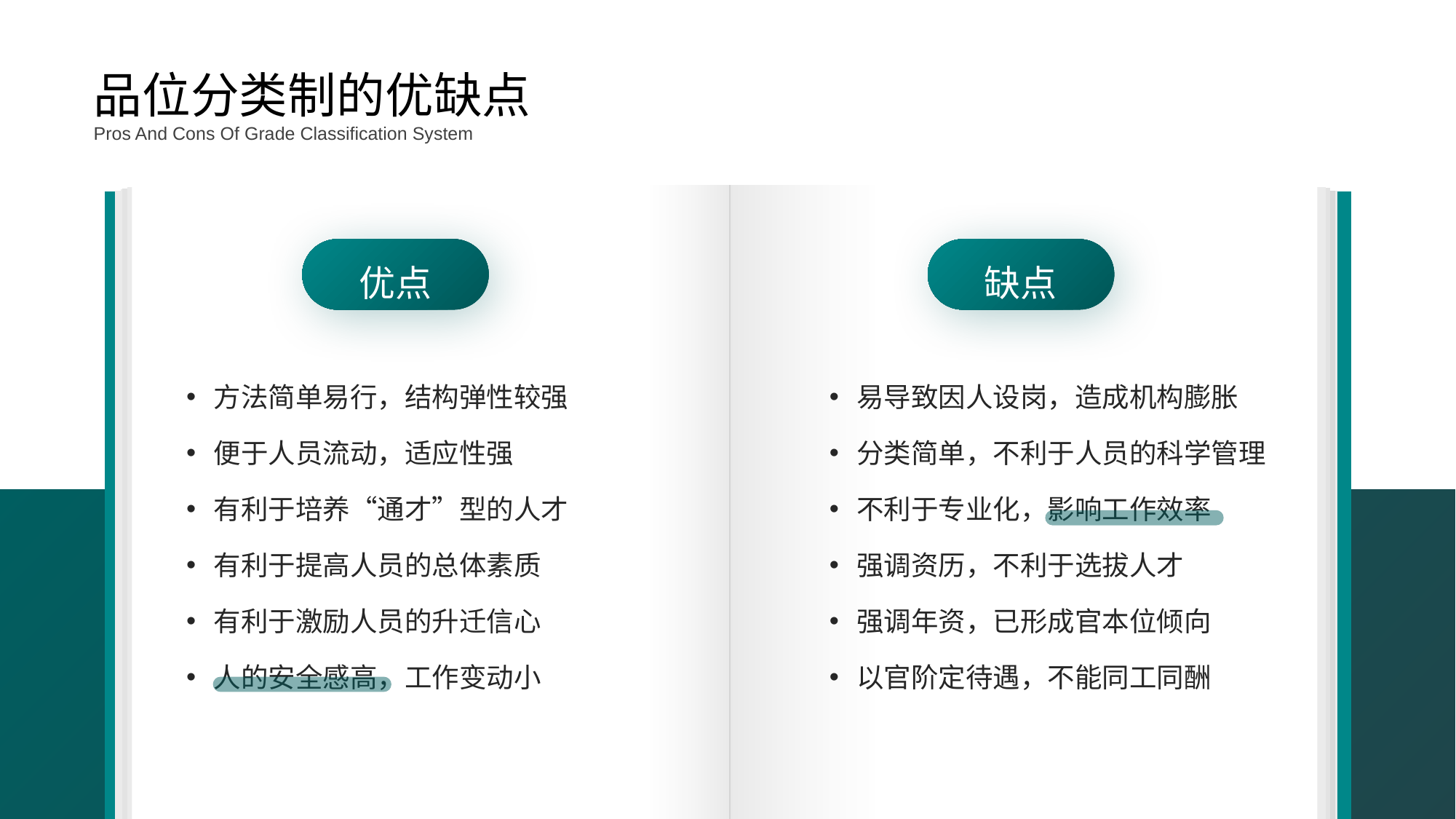

品位分类制的优缺点
Pros And Cons Of Grade Classification System

优点
缺点
方法简单易行，结构弹性较强
便于人员流动，适应性强
有利于培养“通才”型的人才
有利于提高人员的总体素质
有利于激励人员的升迁信心
人的安全感高，工作变动小
易导致因人设岗，造成机构膨胀
分类简单，不利于人员的科学管理
不利于专业化，影响工作效率
强调资历，不利于选拔人才
强调年资，已形成官本位倾向
以官阶定待遇，不能同工同酬